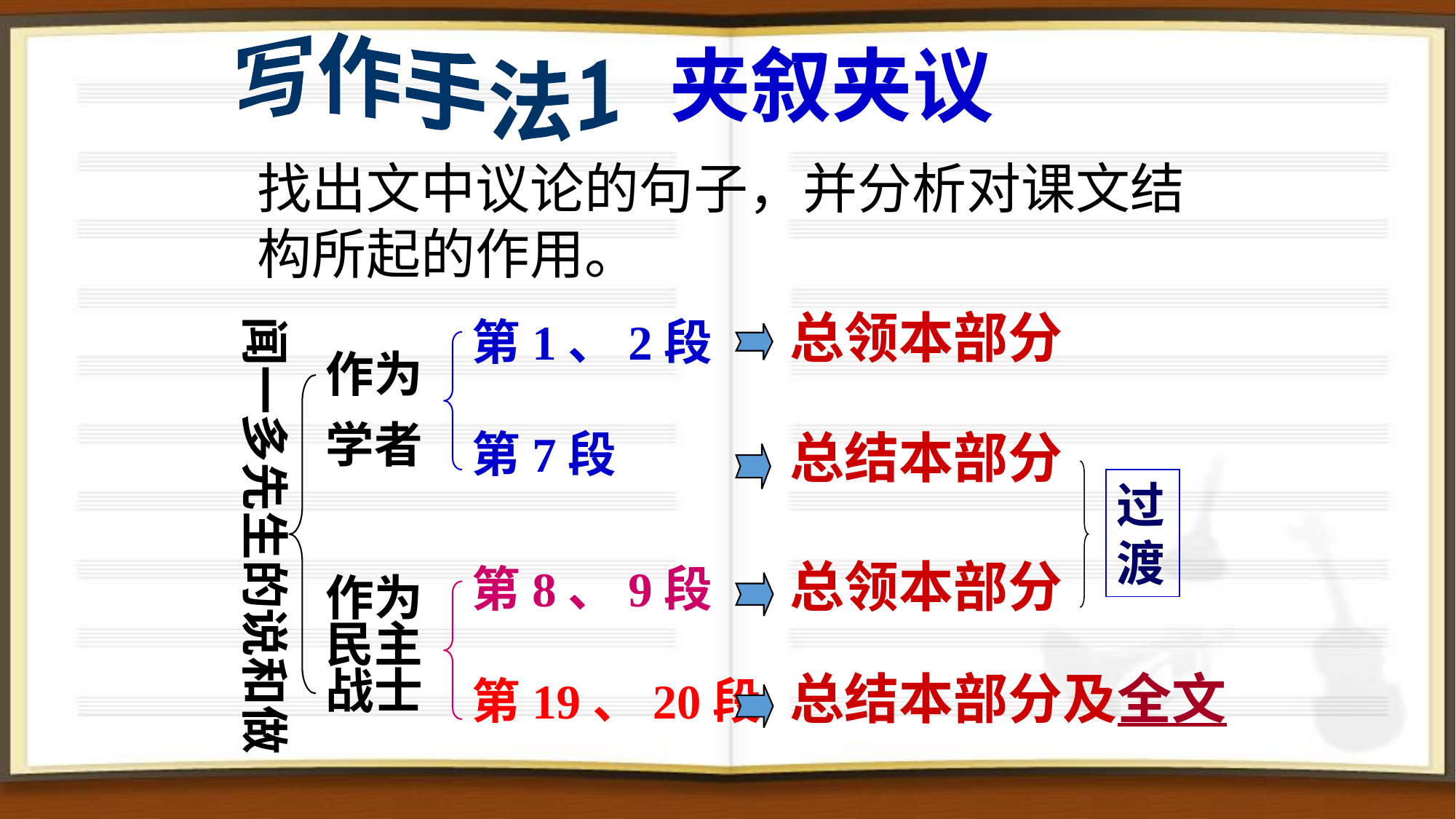

写作手法1
# 夹叙夹议
找出文中议论的句子，并分析对课文结构所起的作用。
总领本部分
闻一多先生的说和做
第1、2段

作为
学者

第7段
总结本部分

过渡
总领本部分
第8、9段

作为民主战士

总结本部分及全文
第19、20段